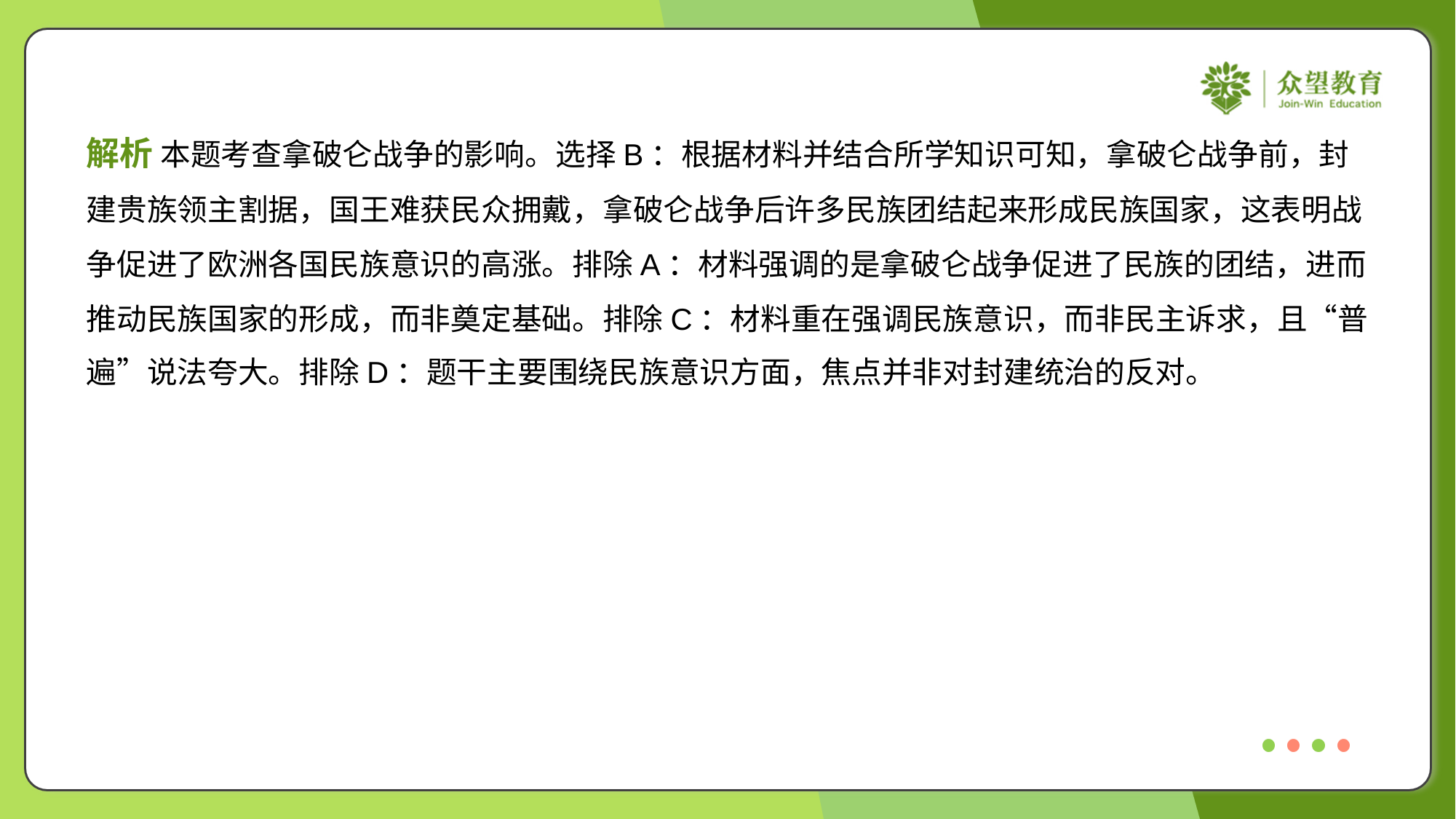

解析 本题考查拿破仑战争的影响。选择B：根据材料并结合所学知识可知，拿破仑战争前，封
建贵族领主割据，国王难获民众拥戴，拿破仑战争后许多民族团结起来形成民族国家，这表明战
争促进了欧洲各国民族意识的高涨。排除A：材料强调的是拿破仑战争促进了民族的团结，进而
推动民族国家的形成，而非奠定基础。排除C：材料重在强调民族意识，而非民主诉求，且“普
遍”说法夸大。排除D：题干主要围绕民族意识方面，焦点并非对封建统治的反对。